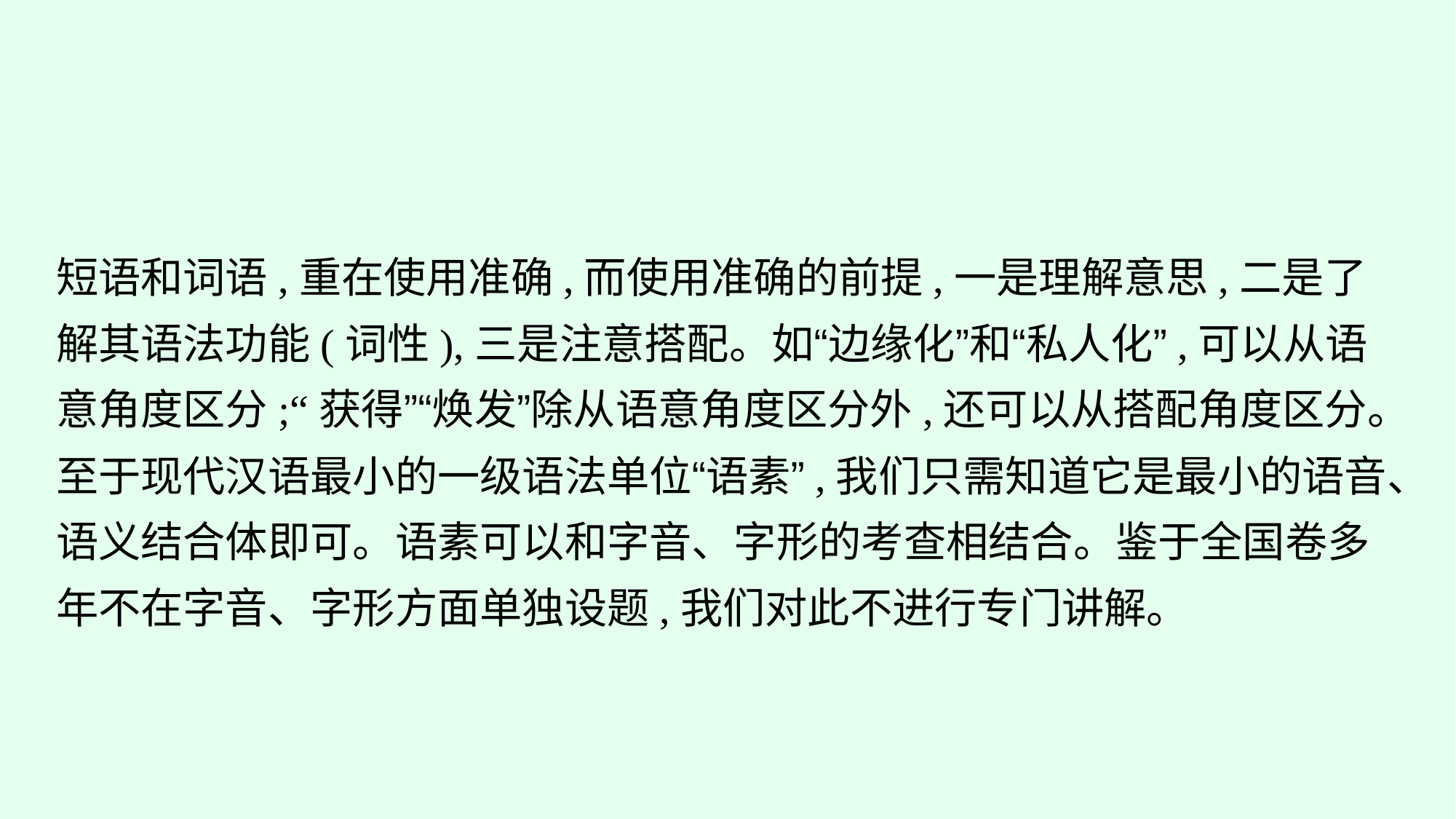

短语和词语,重在使用准确,而使用准确的前提,一是理解意思,二是了解其语法功能(词性),三是注意搭配。如“边缘化”和“私人化”,可以从语意角度区分;“获得”“焕发”除从语意角度区分外,还可以从搭配角度区分。
至于现代汉语最小的一级语法单位“语素”,我们只需知道它是最小的语音、语义结合体即可。语素可以和字音、字形的考查相结合。鉴于全国卷多年不在字音、字形方面单独设题,我们对此不进行专门讲解。